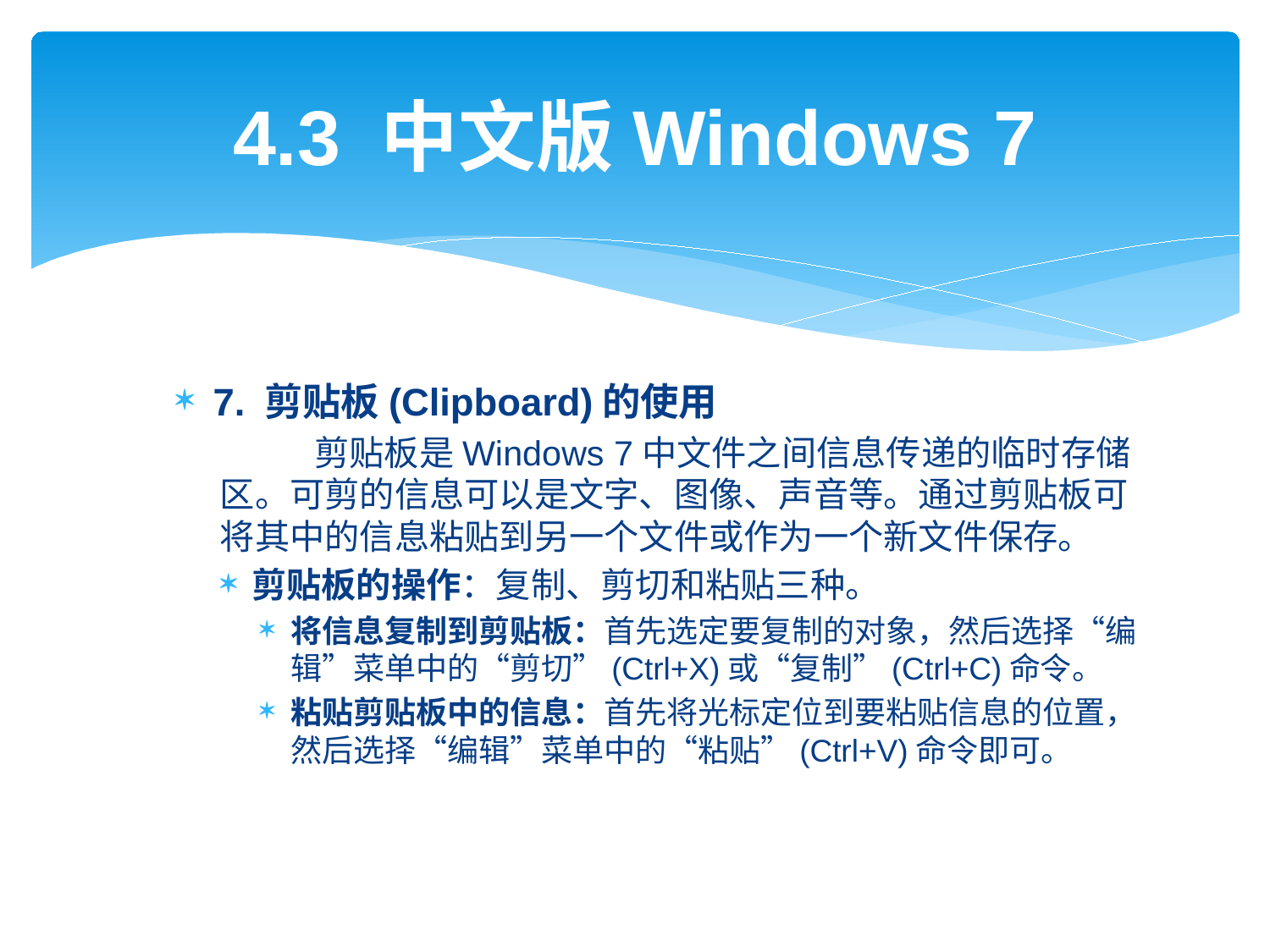

# 4.3 中文版Windows 7
7. 剪贴板(Clipboard)的使用
           剪贴板是Windows 7中文件之间信息传递的临时存储区。可剪的信息可以是文字、图像、声音等。通过剪贴板可将其中的信息粘贴到另一个文件或作为一个新文件保存。
剪贴板的操作：复制、剪切和粘贴三种。
将信息复制到剪贴板：首先选定要复制的对象，然后选择“编辑”菜单中的“剪切”(Ctrl+X)或“复制”(Ctrl+C)命令。
粘贴剪贴板中的信息：首先将光标定位到要粘贴信息的位置，然后选择“编辑”菜单中的“粘贴”(Ctrl+V)命令即可。